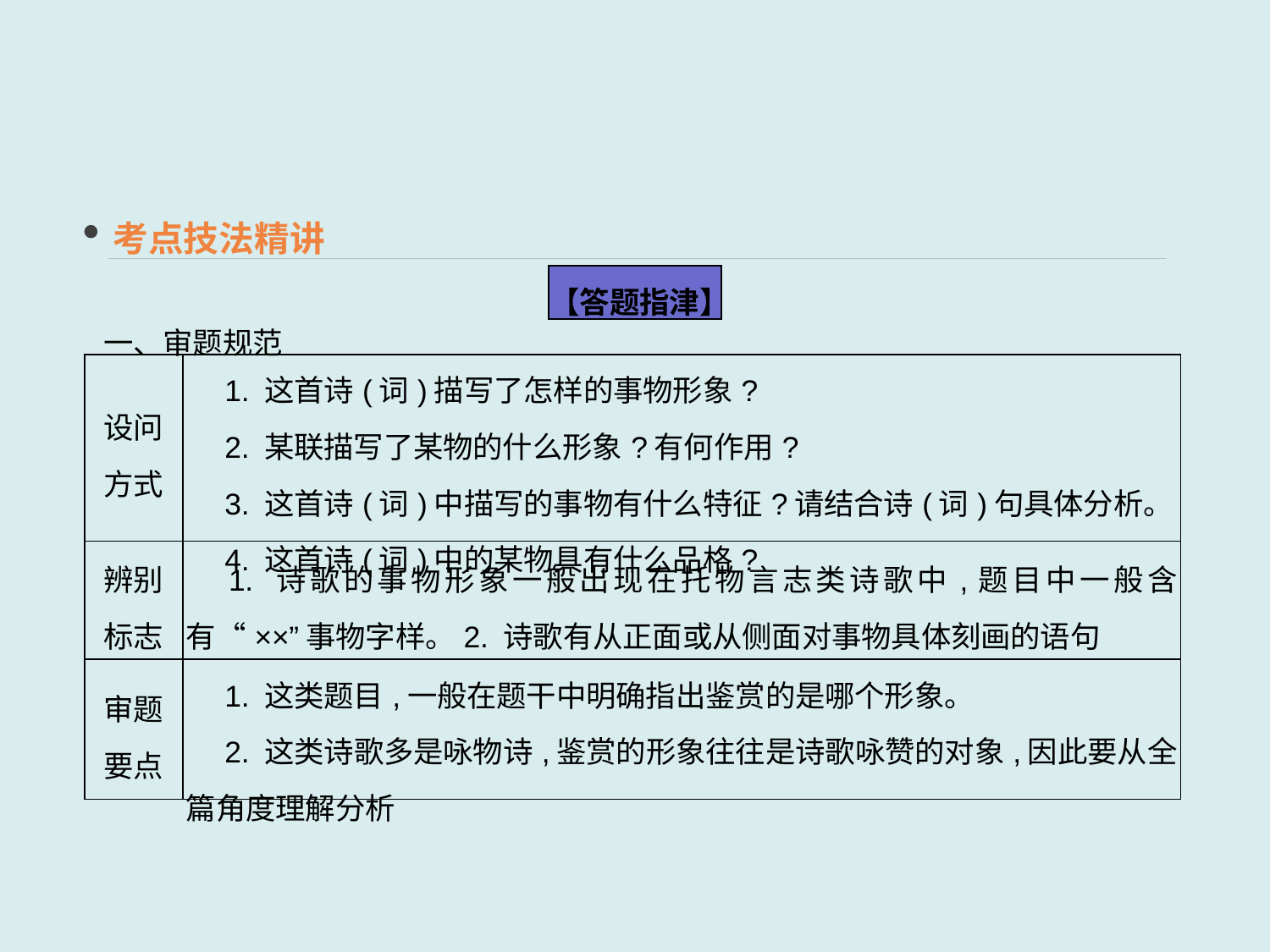

考点技法精讲

【答题指津】

一、审题规范
| 设问 方式 | 1. 这首诗(词)描写了怎样的事物形象? 　2. 某联描写了某物的什么形象?有何作用? 　3. 这首诗(词)中描写的事物有什么特征?请结合诗(词)句具体分析。 　4. 这首诗(词)中的某物具有什么品格? |
| --- | --- |
| 辨别 标志 | 1. 诗歌的事物形象一般出现在托物言志类诗歌中,题目中一般含有“××”事物字样。2. 诗歌有从正面或从侧面对事物具体刻画的语句 |
| 审题 要点 | 1. 这类题目,一般在题干中明确指出鉴赏的是哪个形象。 　2. 这类诗歌多是咏物诗,鉴赏的形象往往是诗歌咏赞的对象,因此要从全篇角度理解分析 |